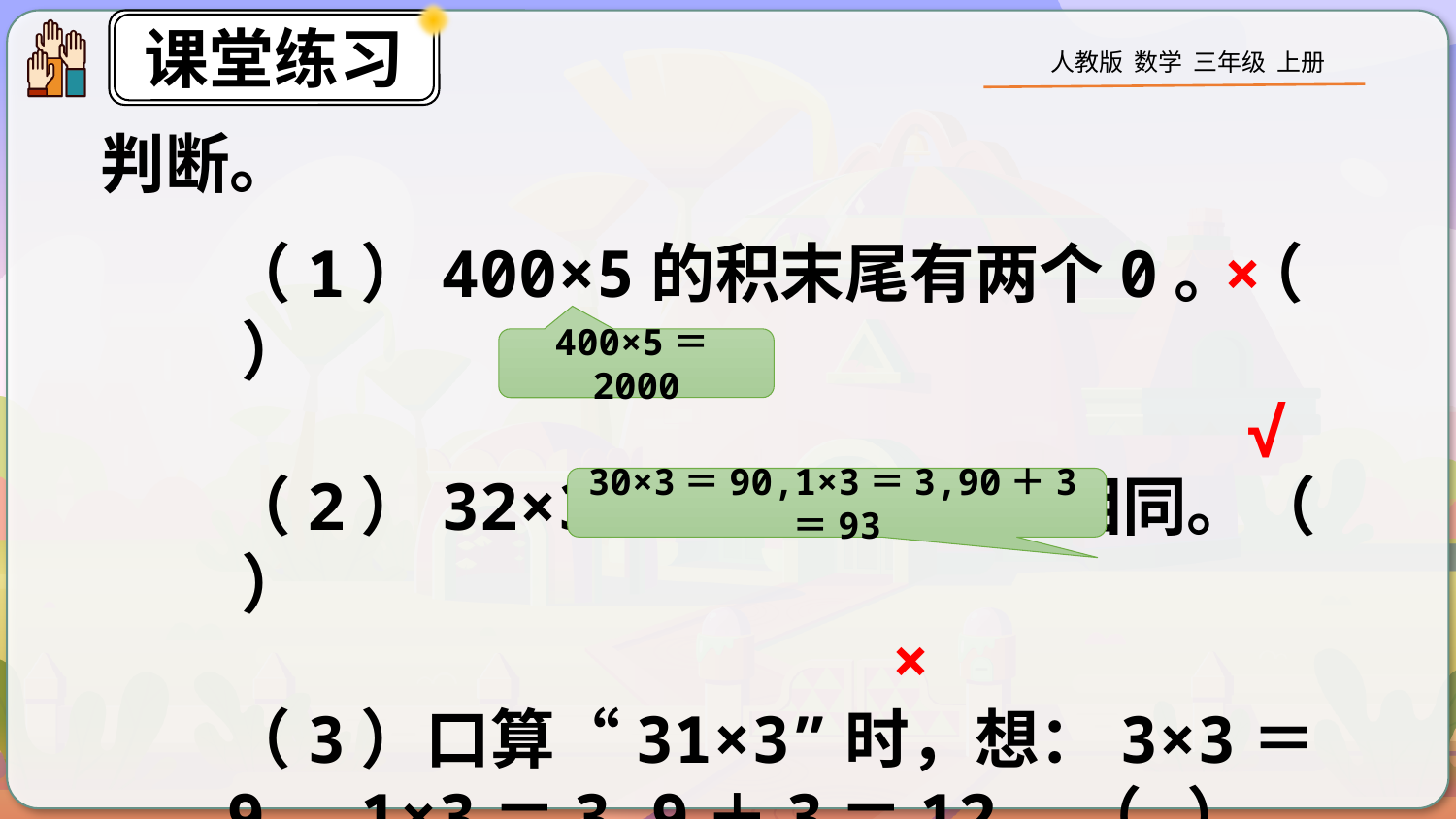

判断。
（1）400×5的积末尾有两个0。（   ）

（2）32×3和3×32的结果相同。（   ）

（3）口算“31×3”时，想：3×3＝9，1×3＝3,9＋3＝12。（   ）
×
400×5＝2000
√
30×3＝90,1×3＝3,90＋3＝93
×